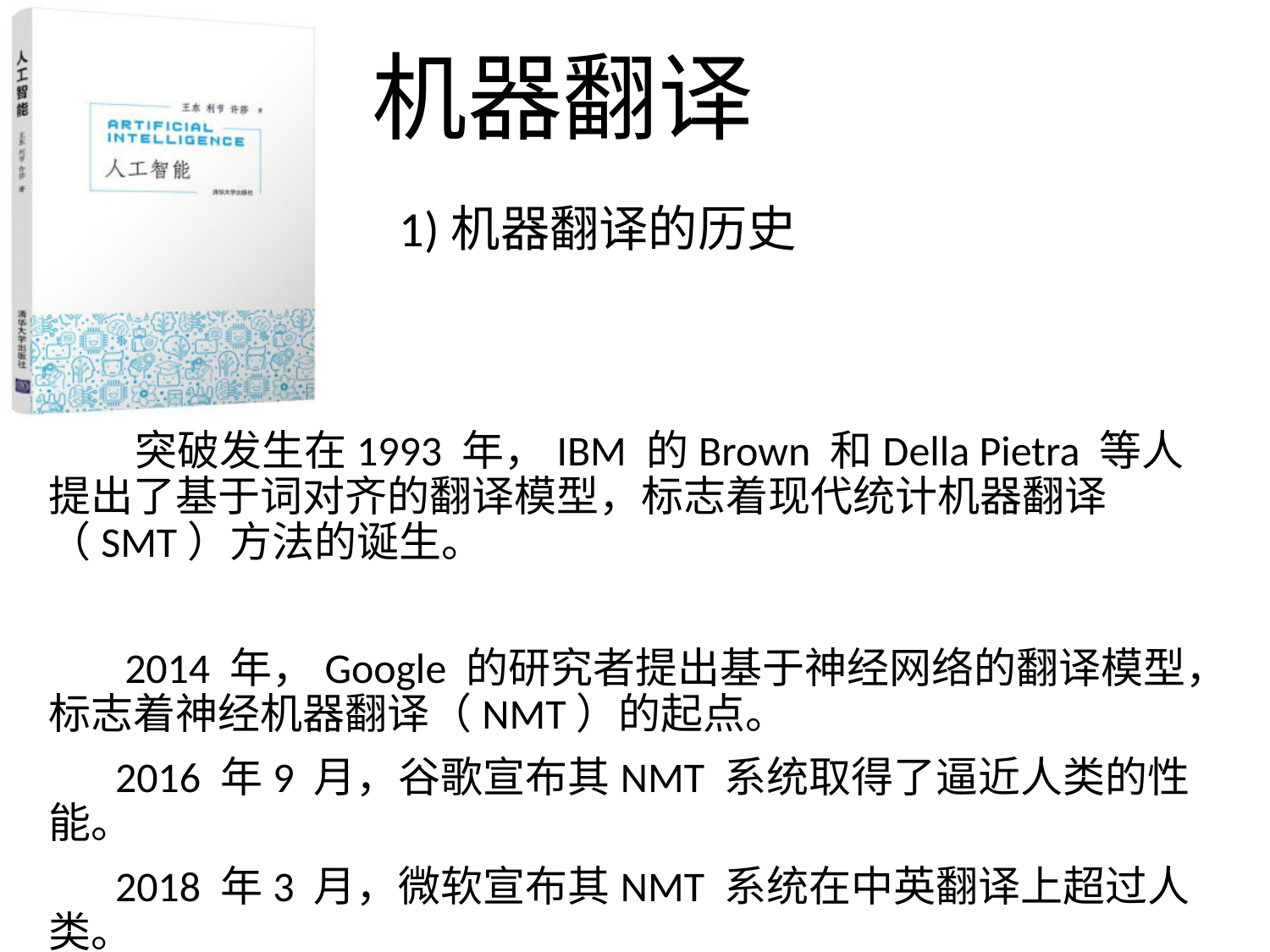

机器翻译
1)机器翻译的历史
        突破发生在1993 年，IBM 的Brown 和Della Pietra 等人提出了基于词对齐的翻译模型，标志着现代统计机器翻译（SMT）方法的诞生。

        2014 年，Google 的研究者提出基于神经网络的翻译模型，标志着神经机器翻译（NMT）的起点。
       2016 年9 月，谷歌宣布其NMT 系统取得了逼近人类的性能。
       2018 年3 月，微软宣布其NMT 系统在中英翻译上超过人类。